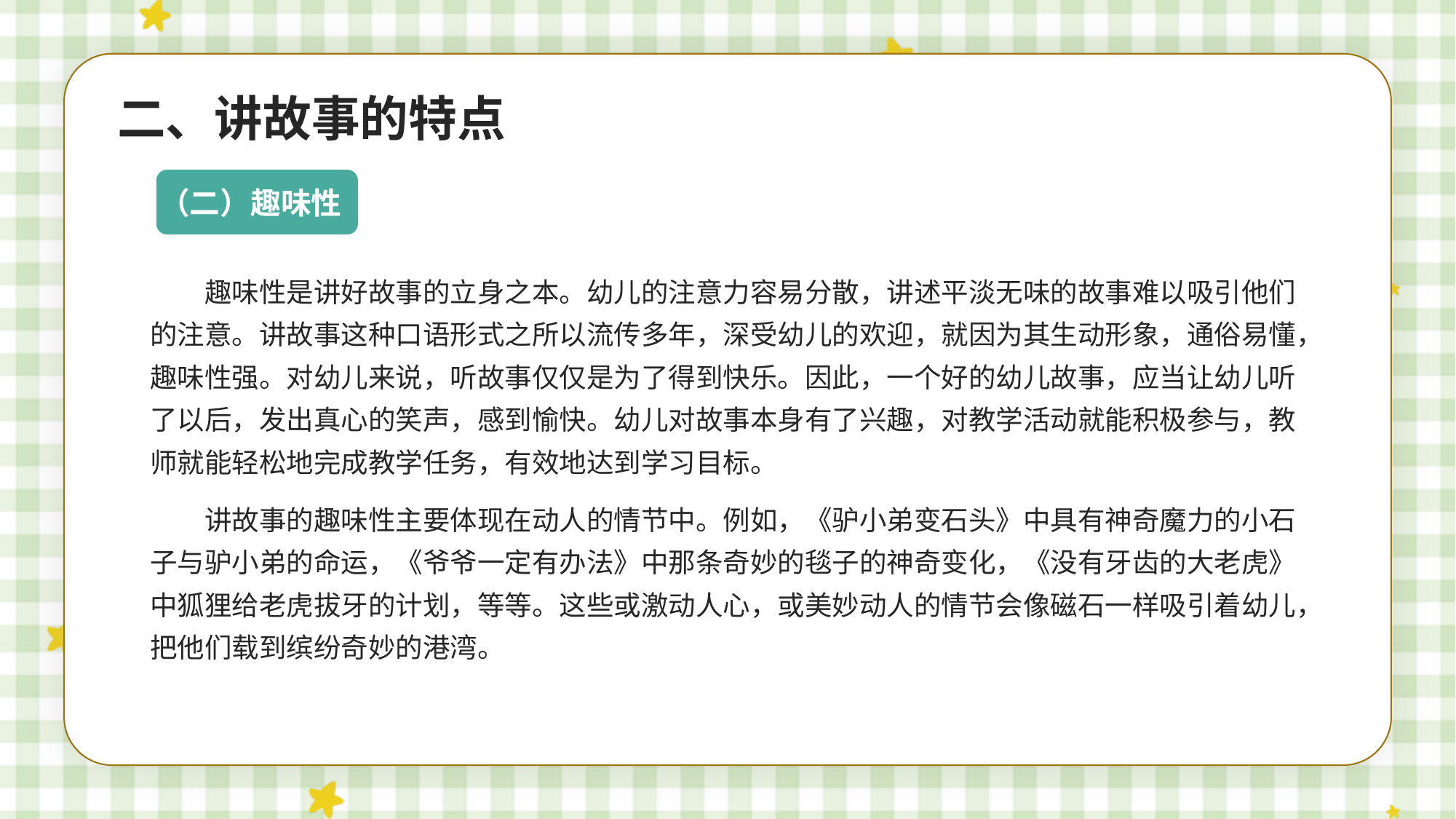

二、讲故事的特点
（二）趣味性
趣味性是讲好故事的立身之本。幼儿的注意力容易分散，讲述平淡无味的故事难以吸引他们的注意。讲故事这种口语形式之所以流传多年，深受幼儿的欢迎，就因为其生动形象，通俗易懂，趣味性强。对幼儿来说，听故事仅仅是为了得到快乐。因此，一个好的幼儿故事，应当让幼儿听了以后，发出真心的笑声，感到愉快。幼儿对故事本身有了兴趣，对教学活动就能积极参与，教师就能轻松地完成教学任务，有效地达到学习目标。
讲故事的趣味性主要体现在动人的情节中。例如，《驴小弟变石头》中具有神奇魔力的小石子与驴小弟的命运，《爷爷一定有办法》中那条奇妙的毯子的神奇变化，《没有牙齿的大老虎》中狐狸给老虎拔牙的计划，等等。这些或激动人心，或美妙动人的情节会像磁石一样吸引着幼儿，把他们载到缤纷奇妙的港湾。